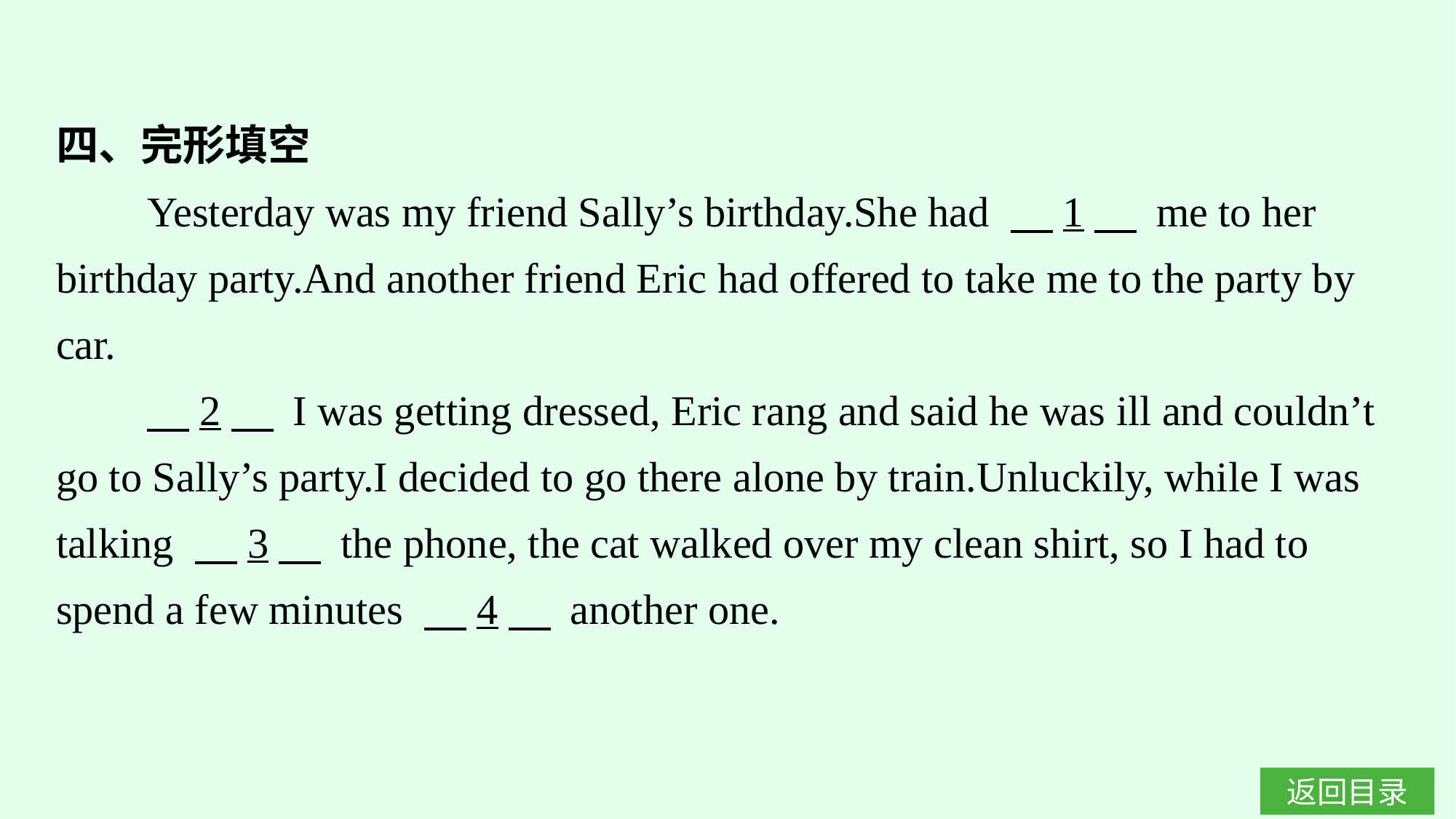

四、完形填空
Yesterday was my friend Sally’s birthday.She had 　1　 me to her birthday party.And another friend Eric had offered to take me to the party by car.
　2　 I was getting dressed, Eric rang and said he was ill and couldn’t go to Sally’s party.I decided to go there alone by train.Unluckily, while I was talking 　3　 the phone, the cat walked over my clean shirt, so I had to spend a few minutes 　4　 another one.